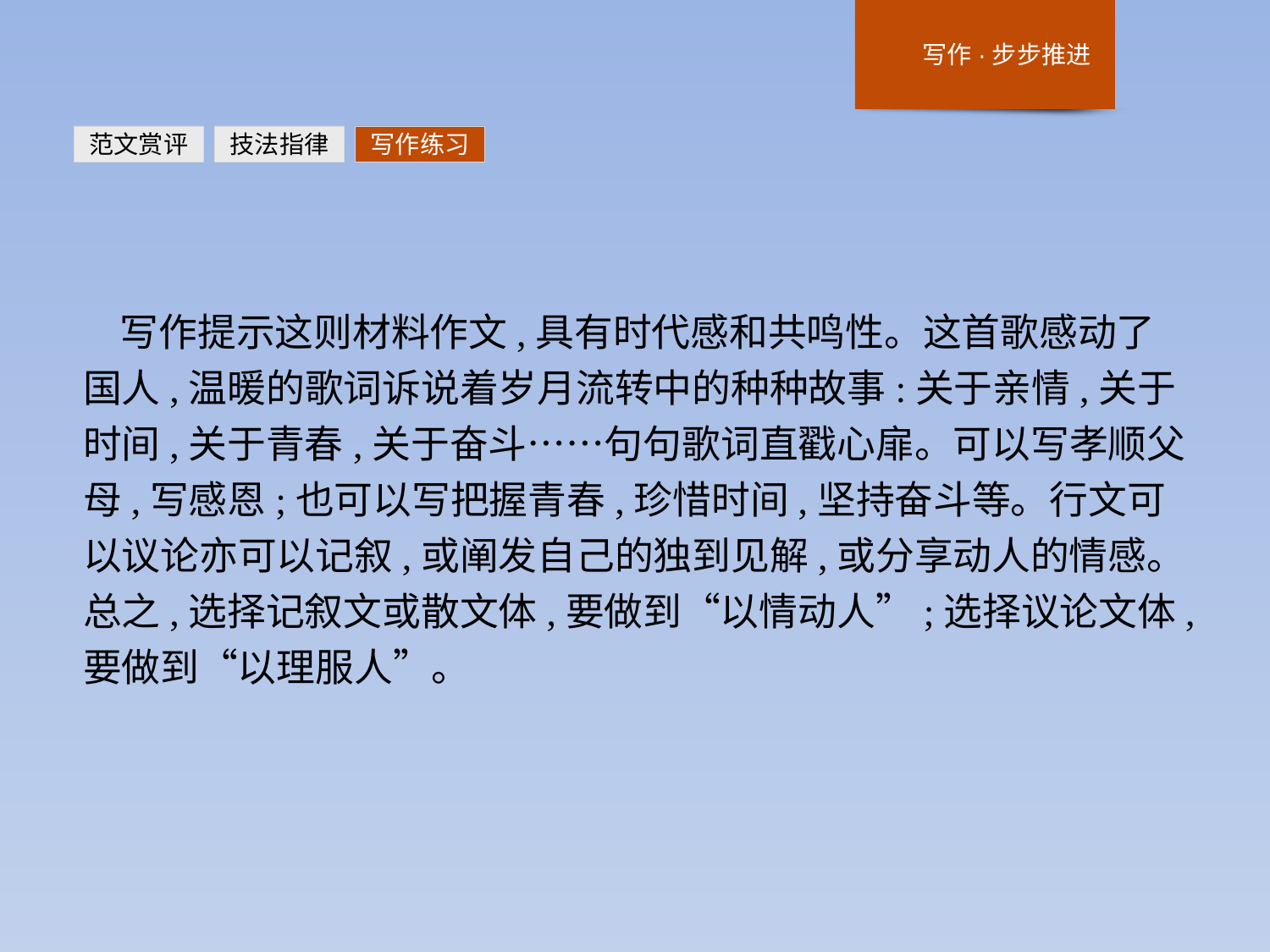

范文赏评
技法指律
写作练习
写作提示这则材料作文,具有时代感和共鸣性。这首歌感动了国人,温暖的歌词诉说着岁月流转中的种种故事:关于亲情,关于时间,关于青春,关于奋斗……句句歌词直戳心扉。可以写孝顺父母,写感恩;也可以写把握青春,珍惜时间,坚持奋斗等。行文可以议论亦可以记叙,或阐发自己的独到见解,或分享动人的情感。总之,选择记叙文或散文体,要做到“以情动人”;选择议论文体,要做到“以理服人”。